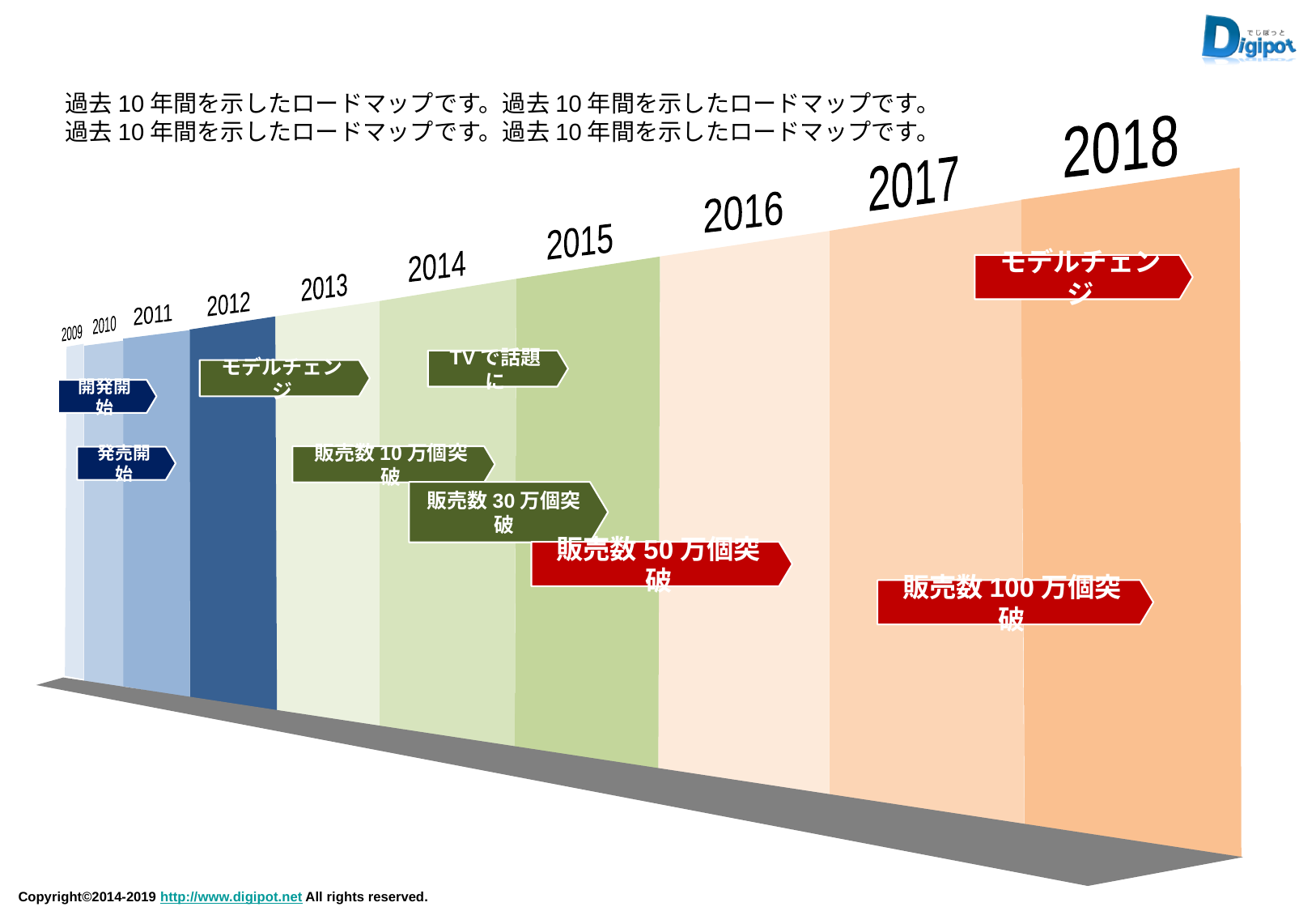

過去10年間を示したロードマップです。過去10年間を示したロードマップです。
過去10年間を示したロードマップです。過去10年間を示したロードマップです。
2018
2017

2016

2015

2014
モデルチェンジ

2013

2012

2011
2010

2009

TVで話題に
モデルチェンジ
開発開始
発売開始
販売数10万個突破
販売数30万個突破
販売数50万個突破
販売数100万個突破